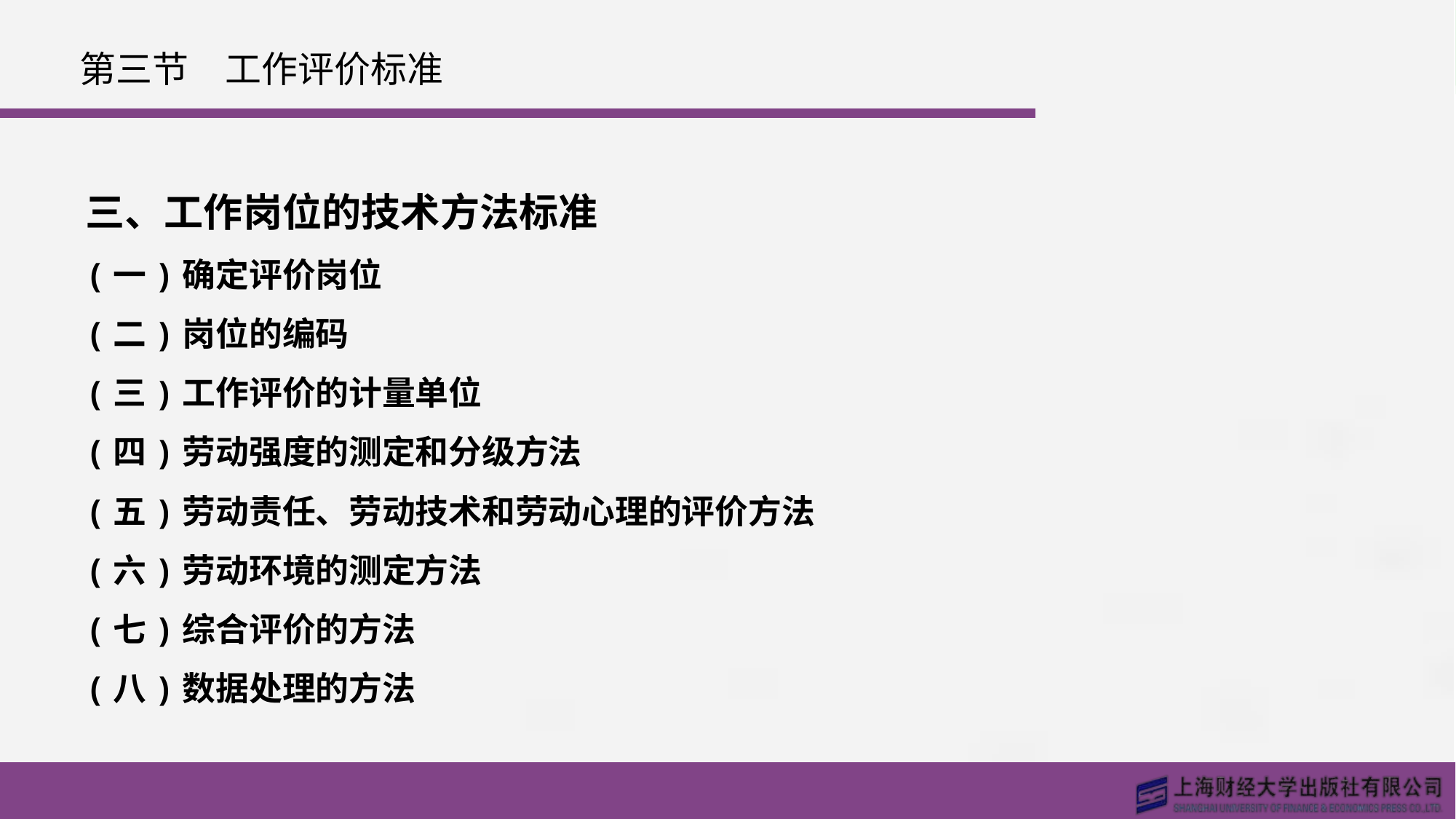

# 第三节　工作评价标准
三、工作岗位的技术方法标准
(一)确定评价岗位
(二)岗位的编码
(三)工作评价的计量单位
(四)劳动强度的测定和分级方法
(五)劳动责任、劳动技术和劳动心理的评价方法
(六)劳动环境的测定方法
(七)综合评价的方法
(八)数据处理的方法